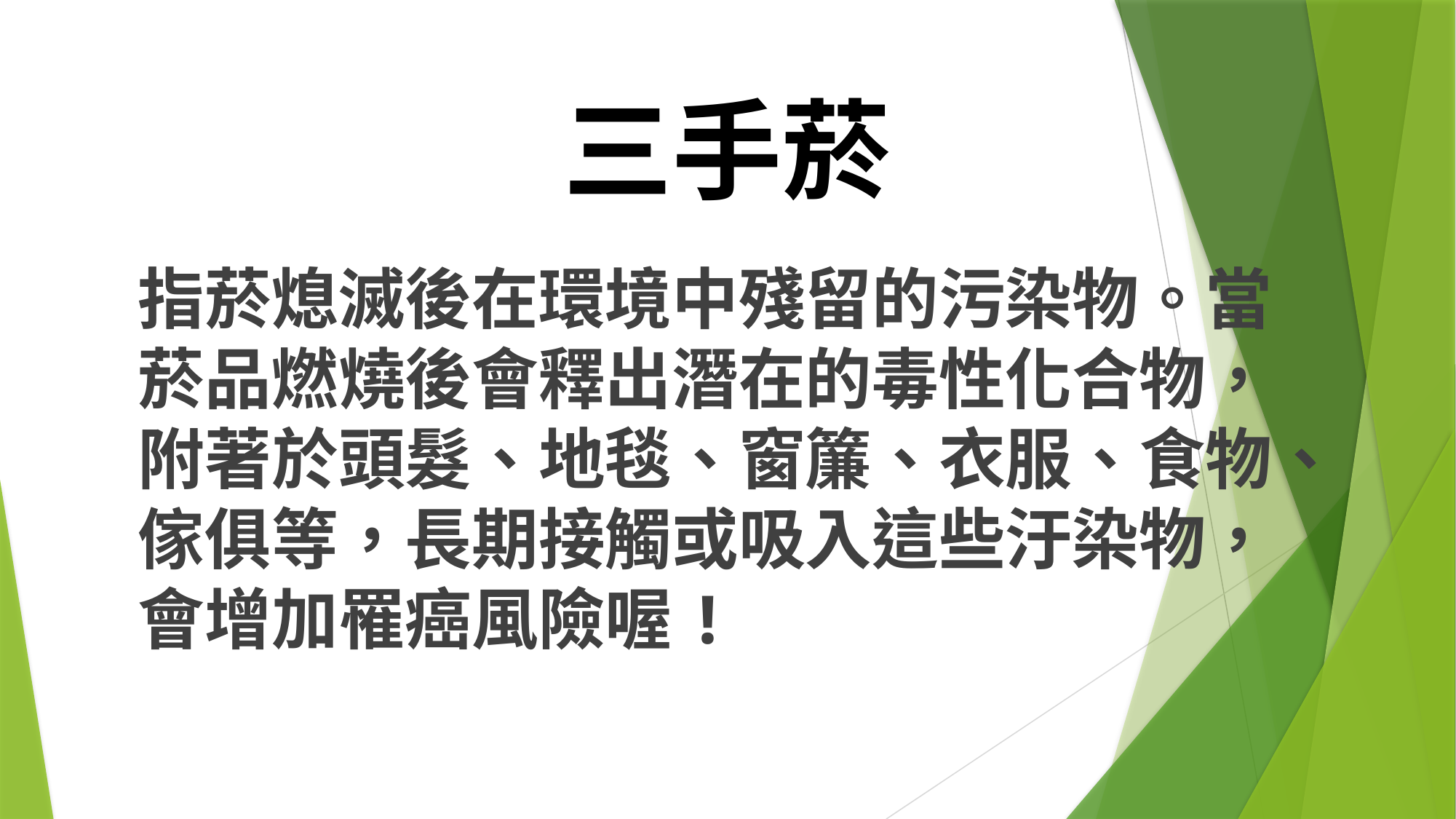

三手菸
指菸熄滅後在環境中殘留的污染物。當菸品燃燒後會釋出潛在的毒性化合物，附著於頭髮、地毯、窗簾、衣服、食物、傢俱等，長期接觸或吸入這些汙染物，會增加罹癌風險喔!